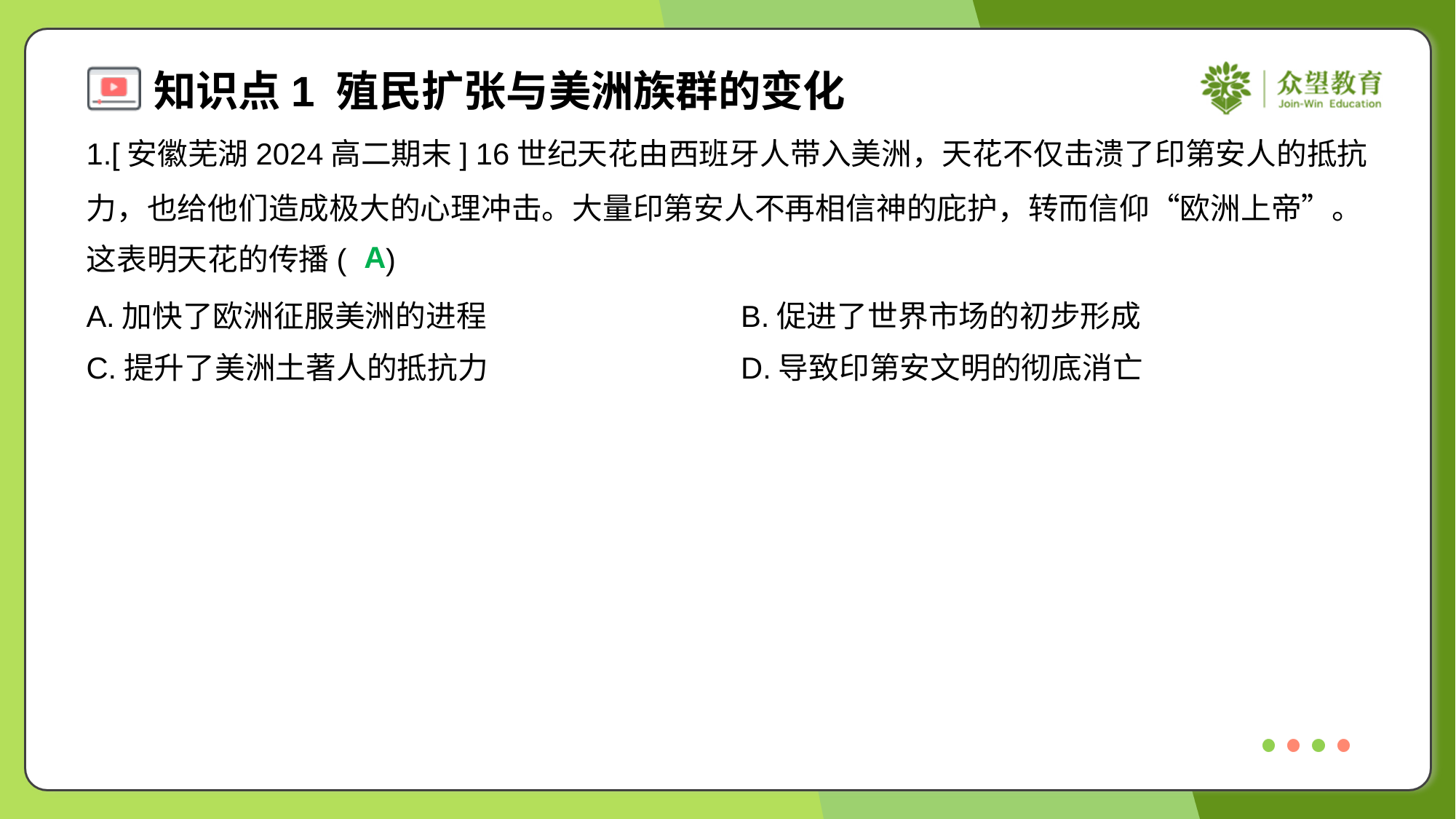

1.[安徽芜湖2024高二期末] 16世纪天花由西班牙人带入美洲，天花不仅击溃了印第安人的抵抗
力，也给他们造成极大的心理冲击。大量印第安人不再相信神的庇护，转而信仰“欧洲上帝”。
这表明天花的传播(     )
A
A.加快了欧洲征服美洲的进程	B.促进了世界市场的初步形成
C.提升了美洲土著人的抵抗力	D.导致印第安文明的彻底消亡